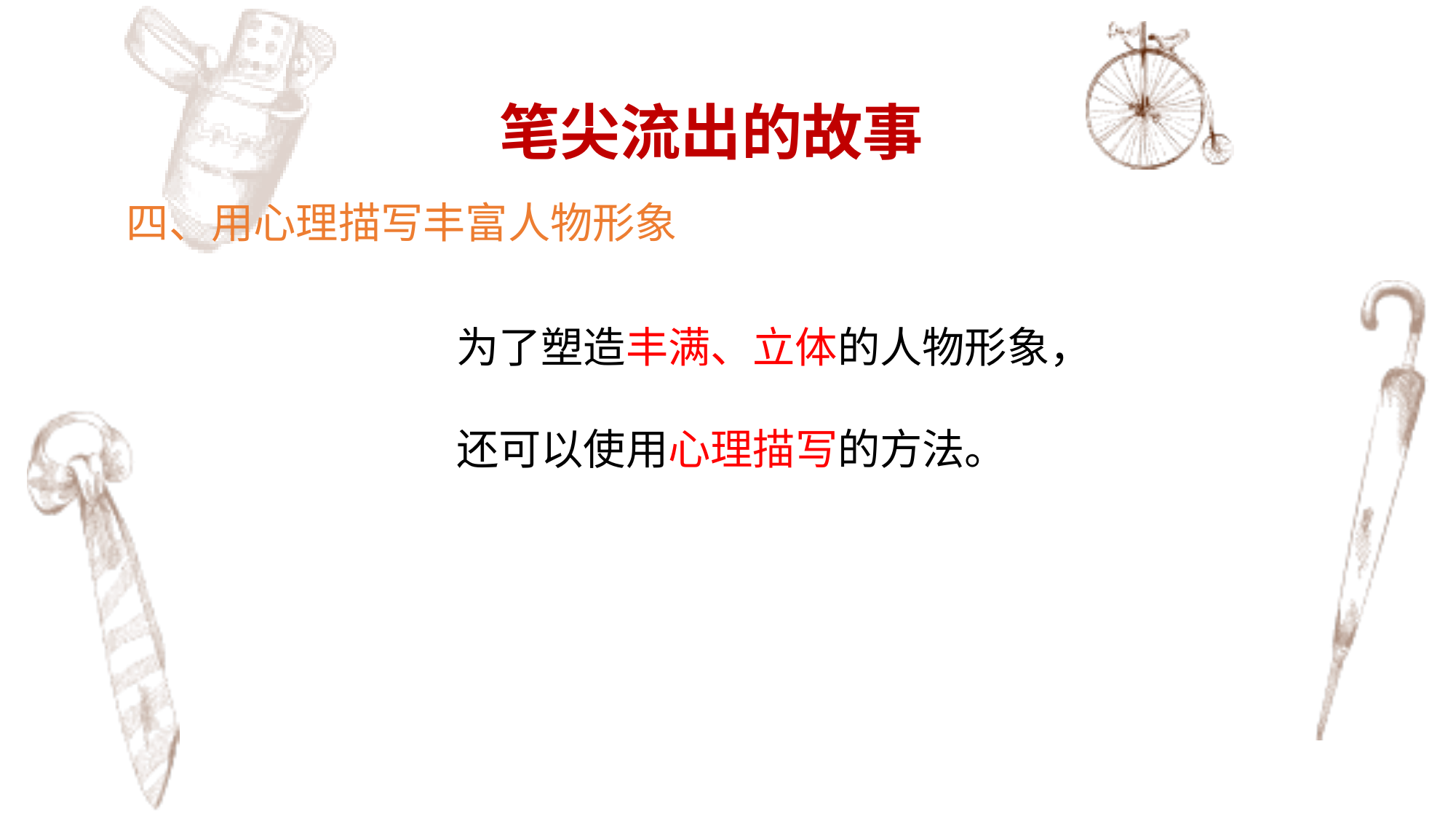

笔尖流出的故事

    四、用心理描写丰富人物形象

为了塑造丰满、立体的人物形象，

还可以使用心理描写的方法。